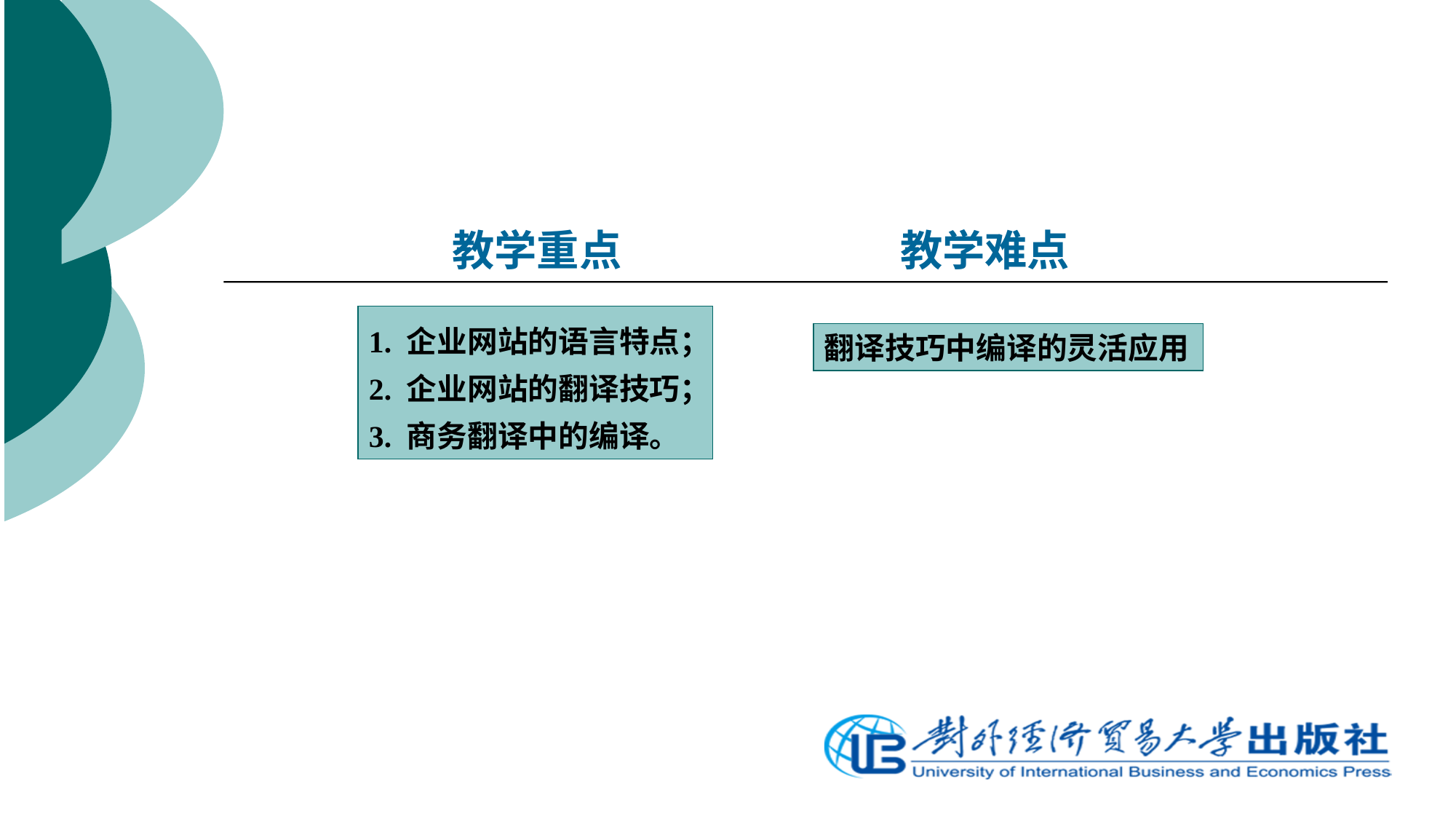

教学重点

教学难点
1. 企业网站的语言特点；
2. 企业网站的翻译技巧；
3. 商务翻译中的编译。
翻译技巧中编译的灵活应用